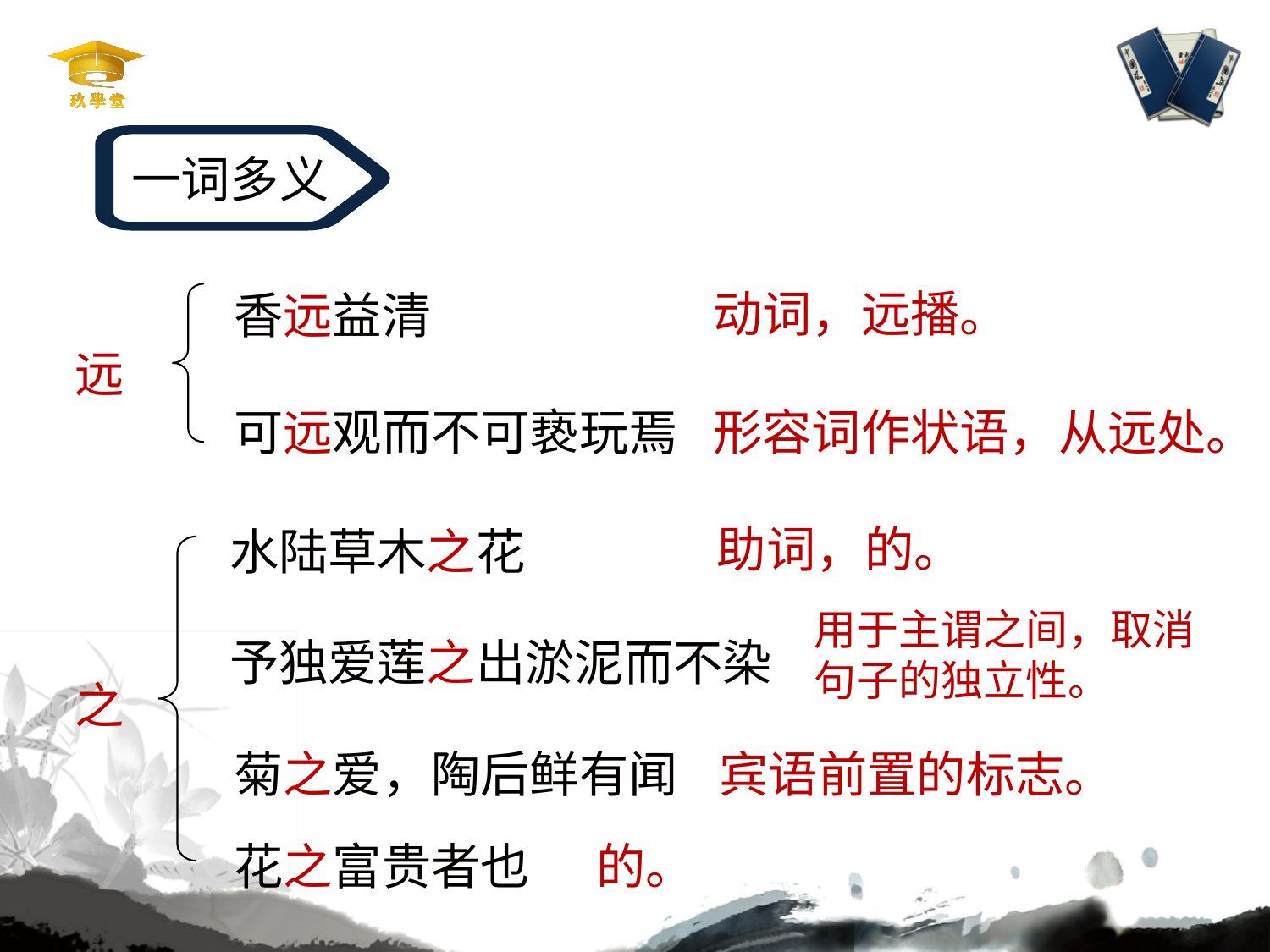

一词多义
动词，远播。
香远益清

远
形容词作状语，从远处。
可远观而不可亵玩焉
助词，的。
水陆草木之花

予独爱莲之出淤泥而不染
用于主谓之间，取消句子的独立性。
之
菊之爱，陶后鲜有闻
宾语前置的标志。
花之富贵者也
的。